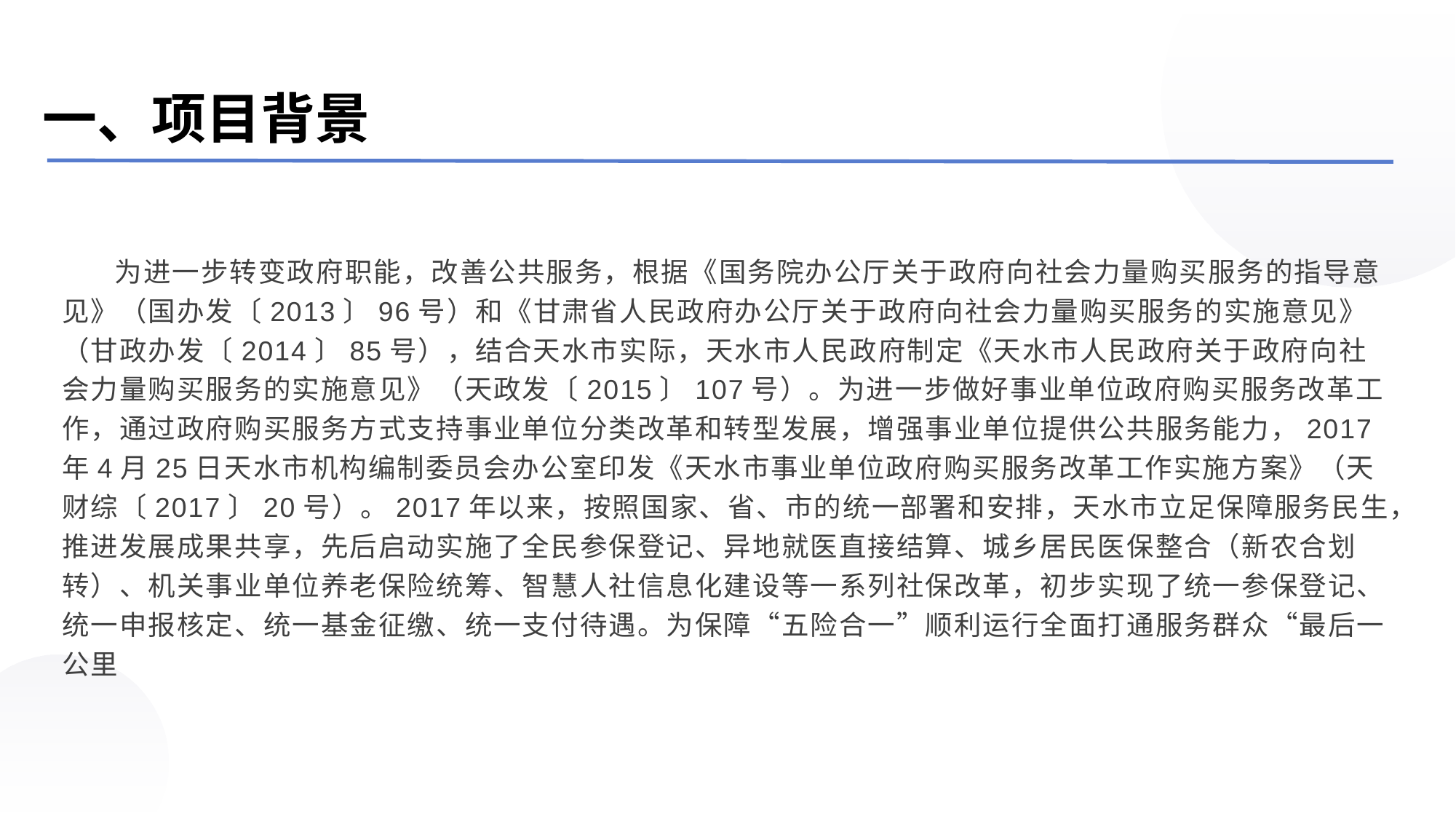

一、项目背景
      为进一步转变政府职能，改善公共服务，根据《国务院办公厅关于政府向社会力量购买服务的指导意见》（国办发〔2013〕96号）和《甘肃省人民政府办公厅关于政府向社会力量购买服务的实施意见》（甘政办发〔2014〕85号），结合天水市实际，天水市人民政府制定《天水市人民政府关于政府向社会力量购买服务的实施意见》（天政发〔2015〕107号）。为进一步做好事业单位政府购买服务改革工作，通过政府购买服务方式支持事业单位分类改革和转型发展，增强事业单位提供公共服务能力，2017年4月25日天水市机构编制委员会办公室印发《天水市事业单位政府购买服务改革工作实施方案》（天财综〔2017〕20号）。2017年以来，按照国家、省、市的统一部署和安排，天水市立足保障服务民生，推进发展成果共享，先后启动实施了全民参保登记、异地就医直接结算、城乡居民医保整合（新农合划转）、机关事业单位养老保险统筹、智慧人社信息化建设等一系列社保改革，初步实现了统一参保登记、统一申报核定、统一基金征缴、统一支付待遇。为保障“五险合一”顺利运行全面打通服务群众“最后一公里